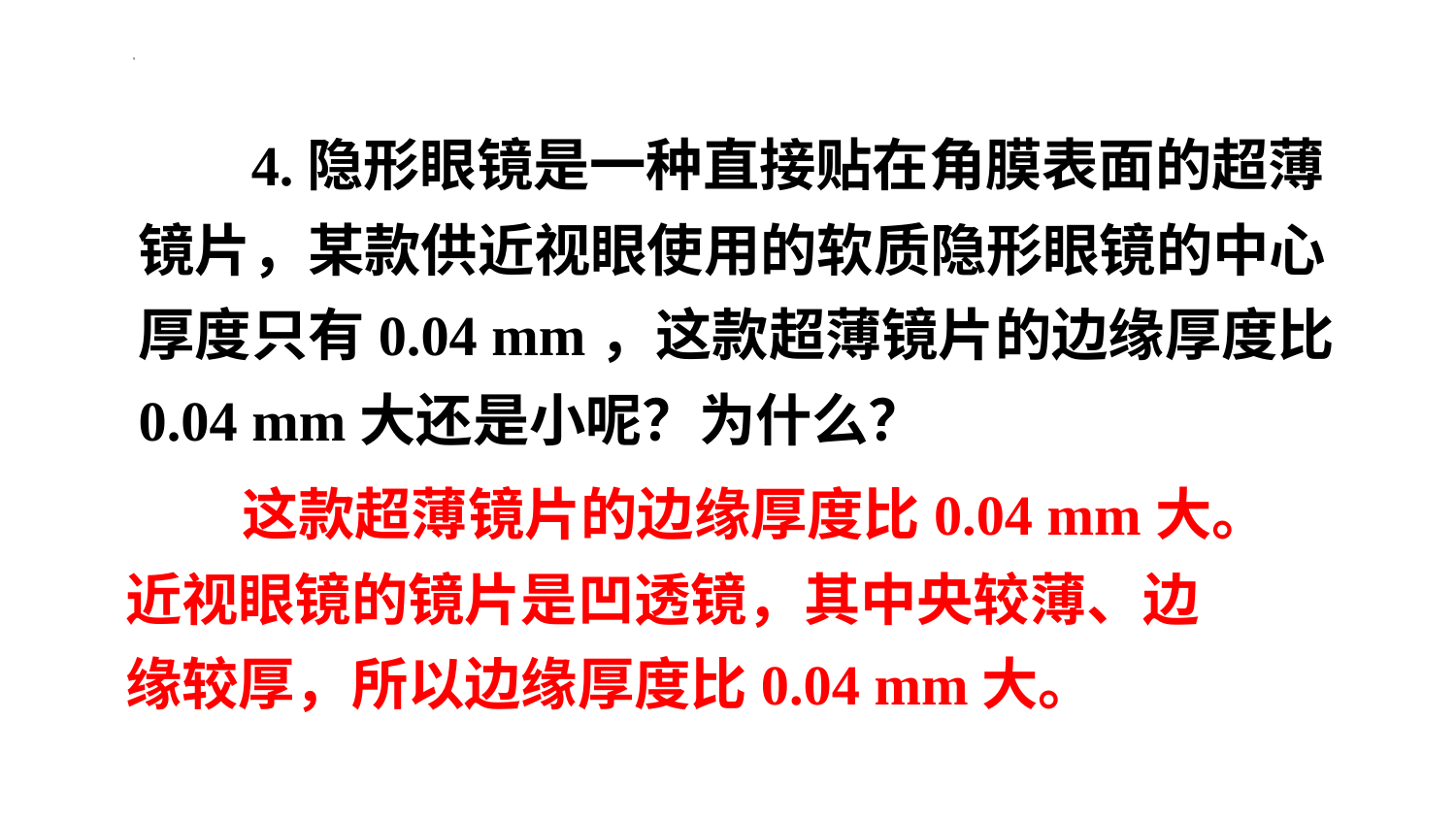

4.隐形眼镜是一种直接贴在角膜表面的超薄镜片，某款供近视眼使用的软质隐形眼镜的中心厚度只有0.04 mm，这款超薄镜片的边缘厚度比0.04 mm大还是小呢？为什么？
        这款超薄镜片的边缘厚度比0.04 mm大。近视眼镜的镜片是凹透镜，其中央较薄、边缘较厚，所以边缘厚度比0.04 mm大。